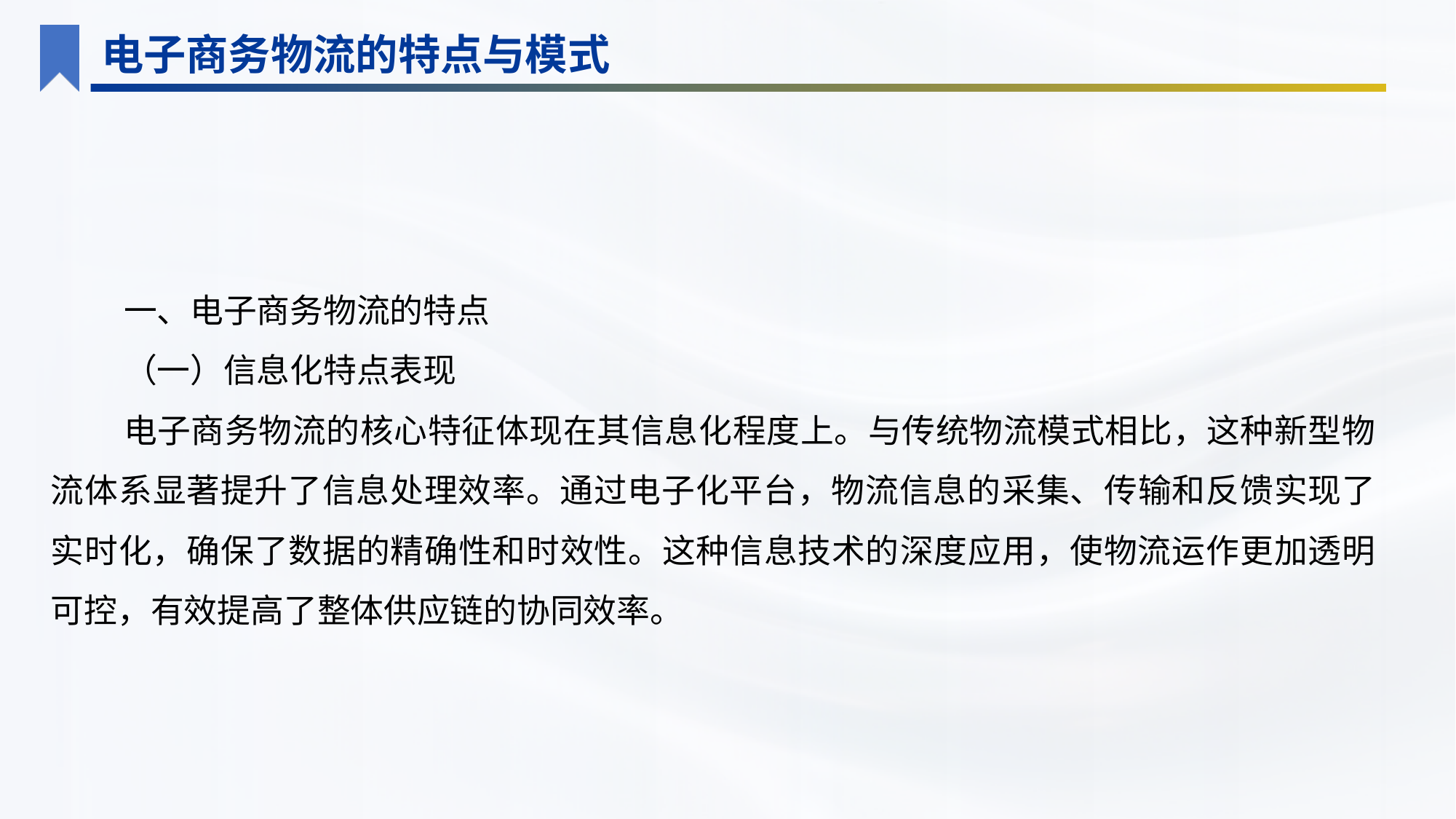

电子商务物流的特点与模式
一、电子商务物流的特点
（一）信息化特点表现
电子商务物流的核心特征体现在其信息化程度上。与传统物流模式相比，这种新型物流体系显著提升了信息处理效率。通过电子化平台，物流信息的采集、传输和反馈实现了实时化，确保了数据的精确性和时效性。这种信息技术的深度应用，使物流运作更加透明可控，有效提高了整体供应链的协同效率。